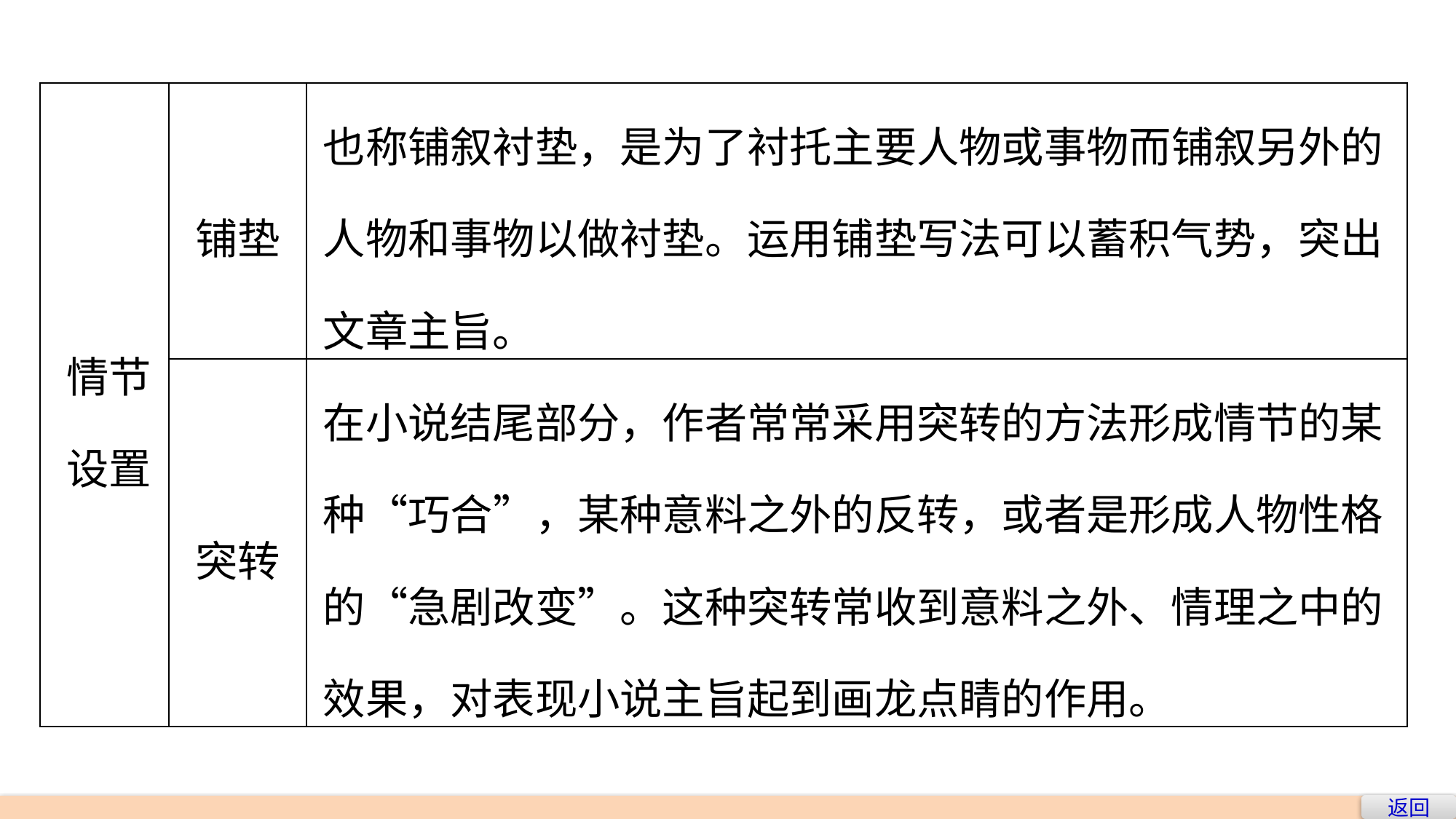

| 情节设置 | 铺垫 | 也称铺叙衬垫，是为了衬托主要人物或事物而铺叙另外的人物和事物以做衬垫。运用铺垫写法可以蓄积气势，突出文章主旨。 |
| --- | --- | --- |
|  | 突转 | 在小说结尾部分，作者常常采用突转的方法形成情节的某种“巧合”，某种意料之外的反转，或者是形成人物性格的“急剧改变”。这种突转常收到意料之外、情理之中的效果，对表现小说主旨起到画龙点睛的作用。 |
返回